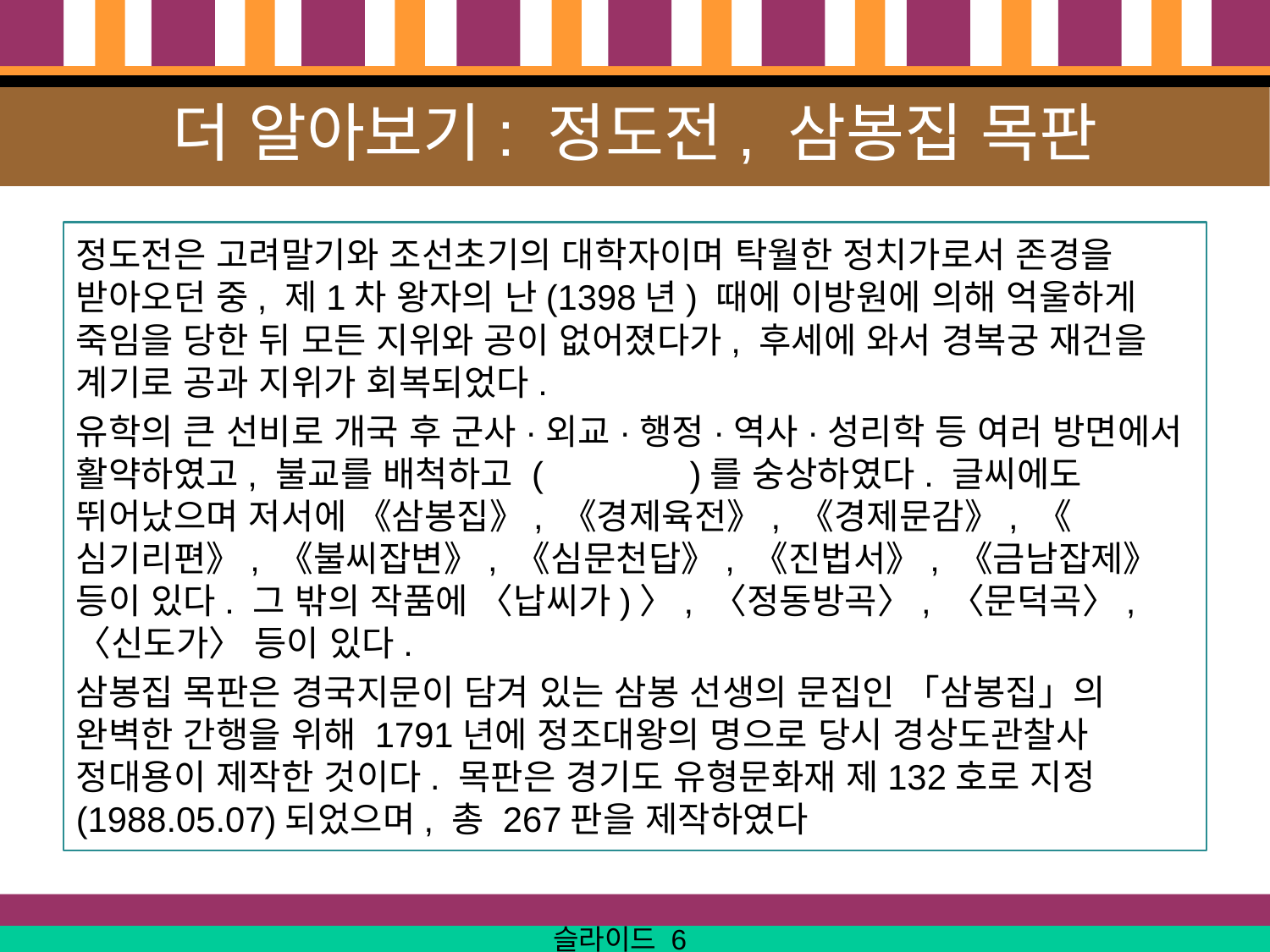

# 더 알아보기: 정도전, 삼봉집 목판
정도전은 고려말기와 조선초기의 대학자이며 탁월한 정치가로서 존경을 받아오던 중, 제1차 왕자의 난(1398년) 때에 이방원에 의해 억울하게 죽임을 당한 뒤 모든 지위와 공이 없어졌다가, 후세에 와서 경복궁 재건을 계기로 공과 지위가 회복되었다.
유학의 큰 선비로 개국 후 군사·외교·행정·역사·성리학 등 여러 방면에서 활약하였고, 불교를 배척하고 (               )를 숭상하였다. 글씨에도 뛰어났으며 저서에 《삼봉집》, 《경제육전》, 《경제문감》, 《심기리편》, 《불씨잡변》, 《심문천답》, 《진법서》, 《금남잡제》 등이 있다. 그 밖의 작품에 〈납씨가)〉, 〈정동방곡〉, 〈문덕곡〉, 〈신도가〉 등이 있다.
삼봉집 목판은 경국지문이 담겨 있는 삼봉 선생의 문집인 「삼봉집」의 완벽한 간행을 위해 1791년에 정조대왕의 명으로 당시 경상도관찰사 정대용이 제작한 것이다. 목판은 경기도 유형문화재 제132호로 지정(1988.05.07)되었으며, 총 267판을 제작하였다
슬라이드 6